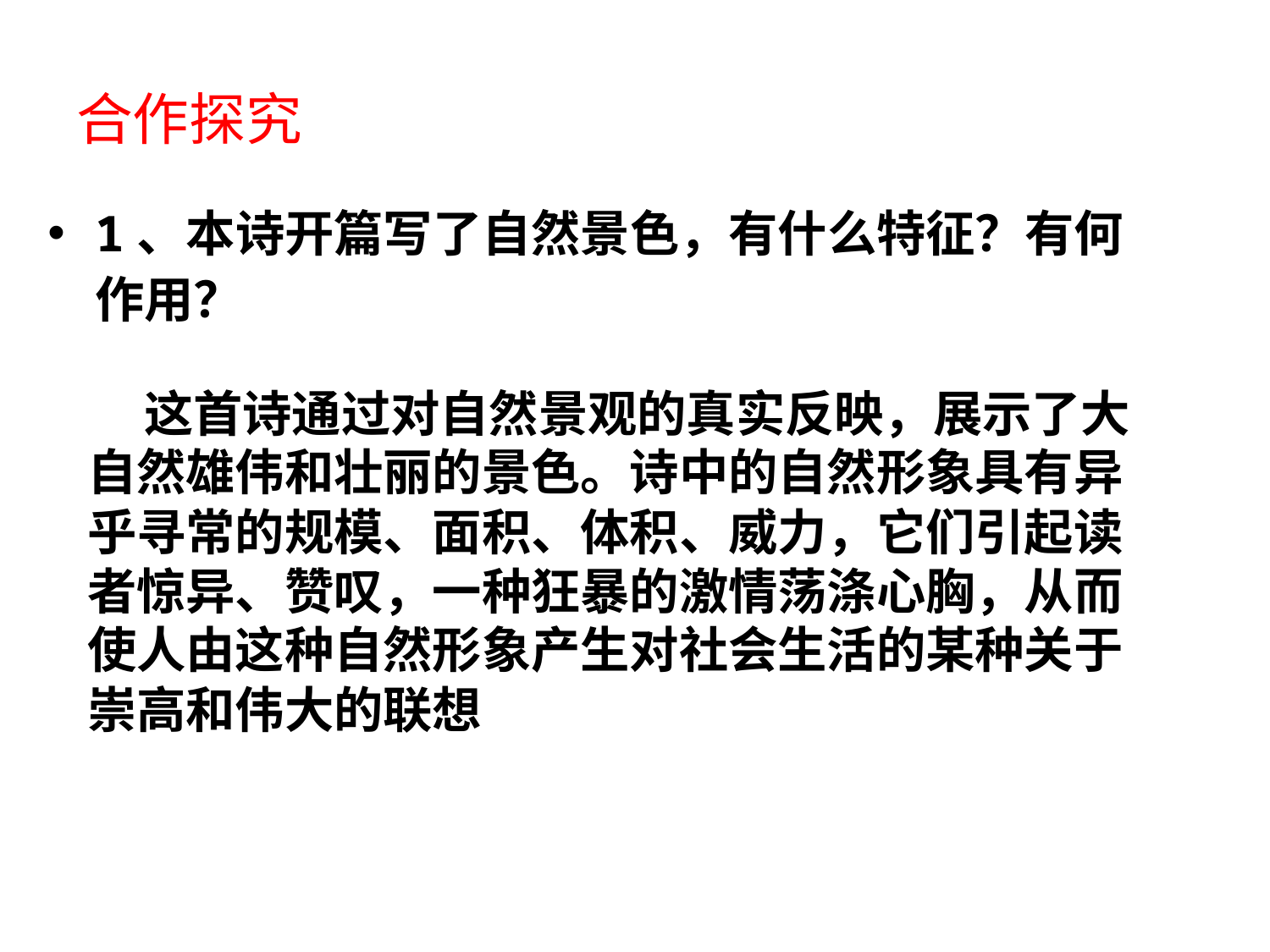

# 合作探究
1、本诗开篇写了自然景色，有什么特征？有何作用？
    这首诗通过对自然景观的真实反映，展示了大自然雄伟和壮丽的景色。诗中的自然形象具有异乎寻常的规模、面积、体积、威力，它们引起读者惊异、赞叹，一种狂暴的激情荡涤心胸，从而使人由这种自然形象产生对社会生活的某种关于崇高和伟大的联想